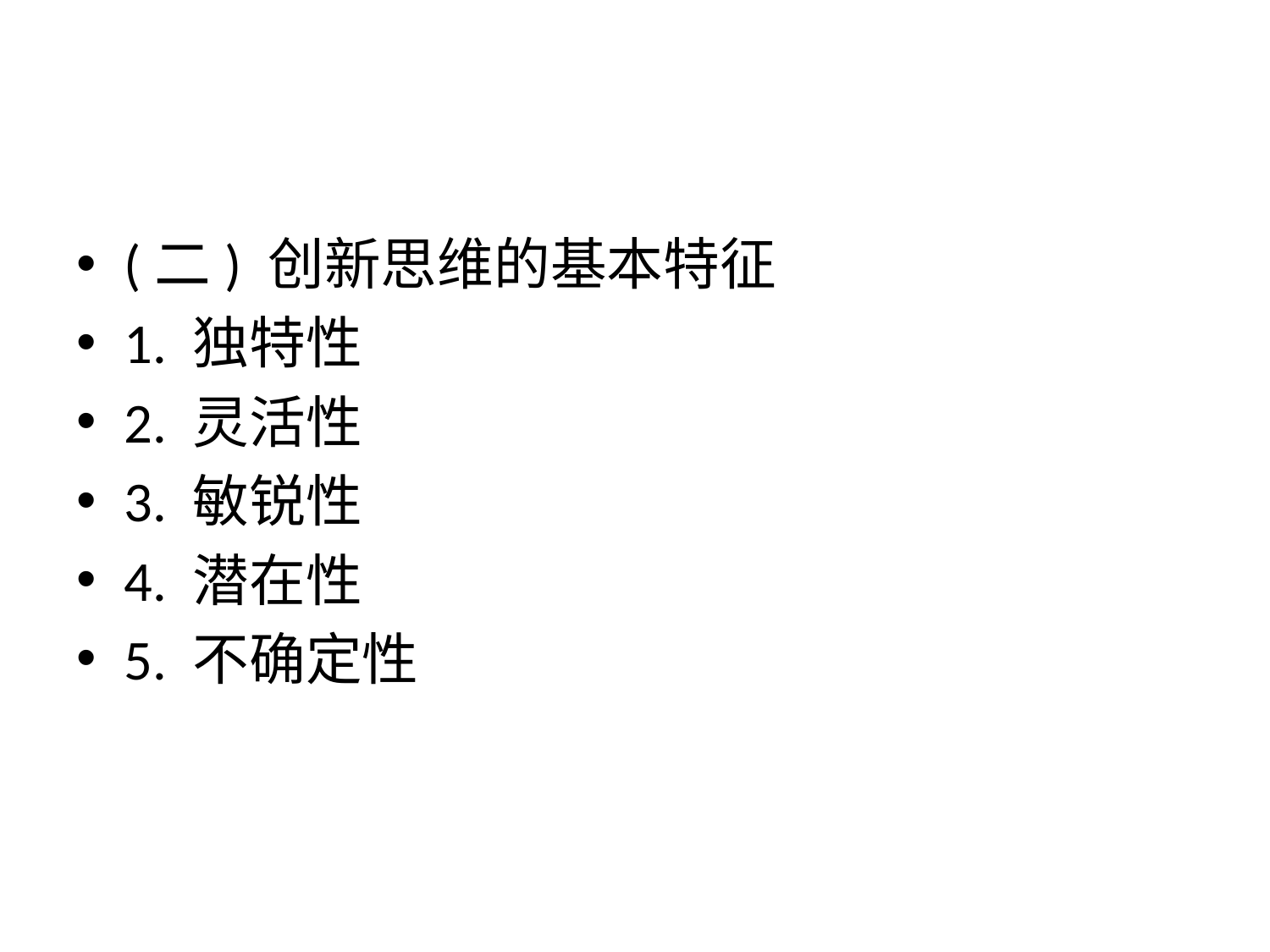

#
(二) 创新思维的基本特征
1. 独特性
2. 灵活性
3. 敏锐性
4. 潜在性
5. 不确定性